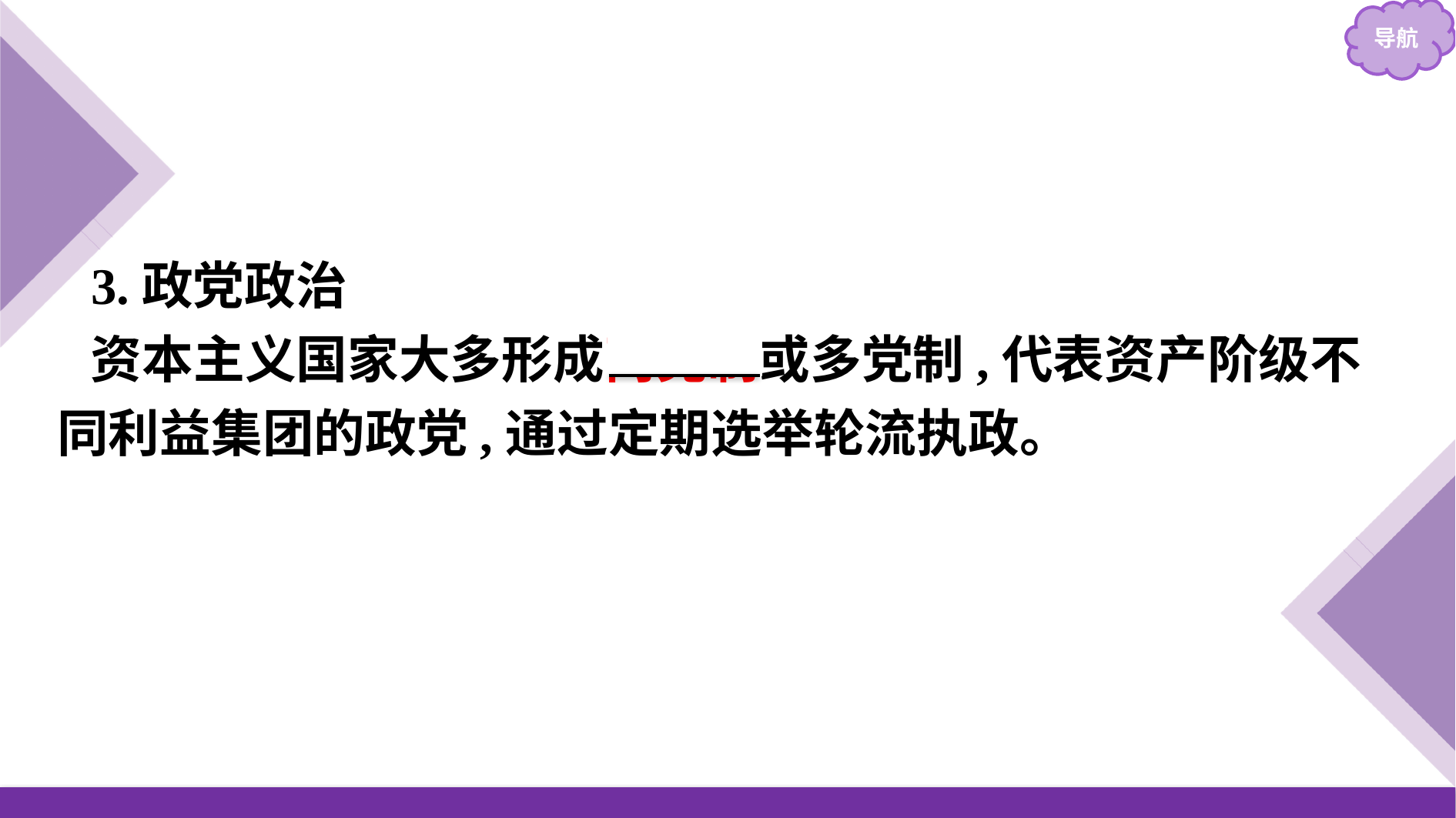

3.政党政治
资本主义国家大多形成两党制或多党制,代表资产阶级不同利益集团的政党,通过定期选举轮流执政。